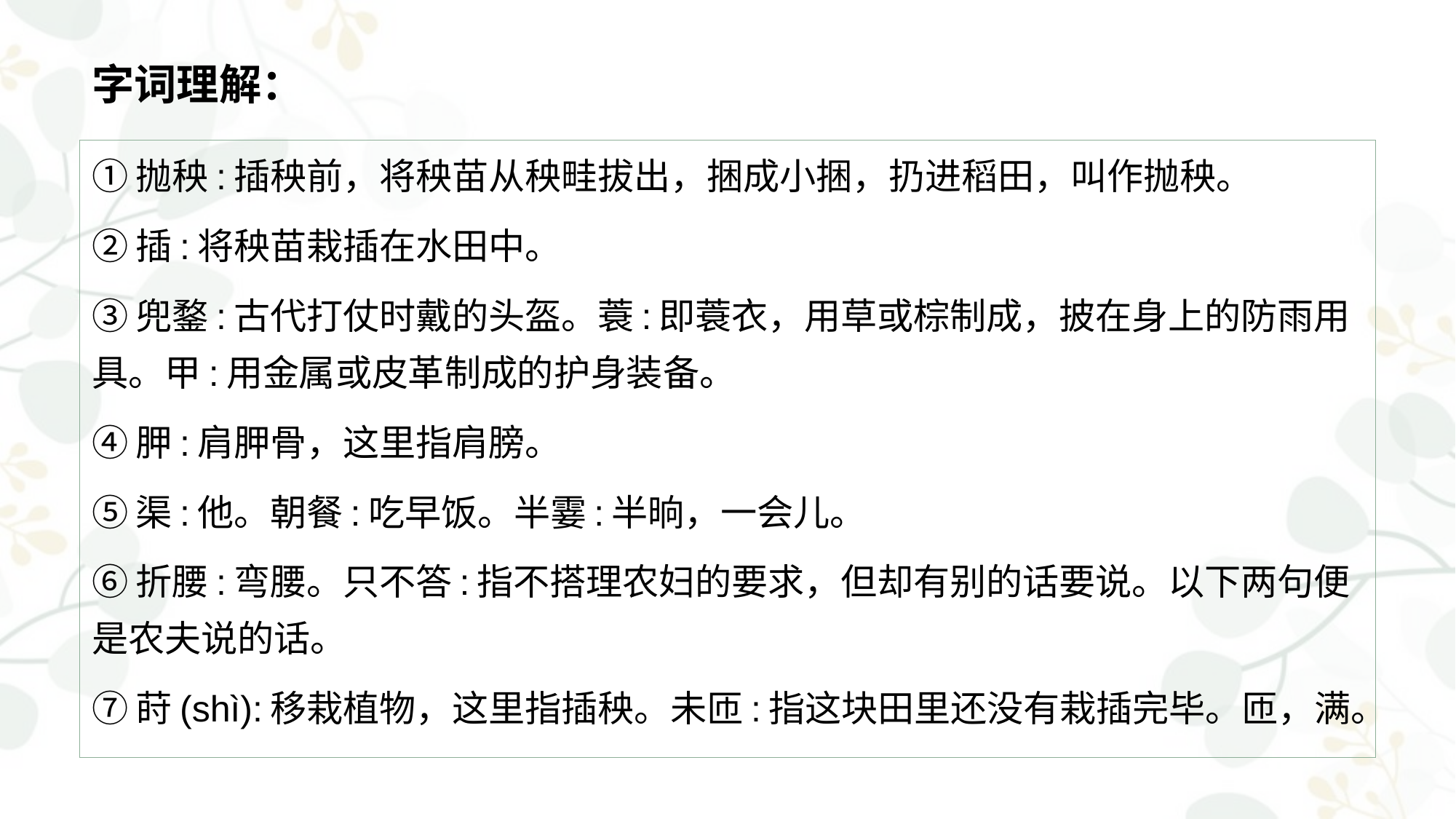

# 字词理解：
①抛秧:插秧前，将秧苗从秧畦拔出，捆成小捆，扔进稻田，叫作抛秧。
②插:将秧苗栽插在水田中。
③兜鍪:古代打仗时戴的头盔。蓑:即蓑衣，用草或棕制成，披在身上的防雨用具。甲:用金属或皮革制成的护身装备。
④胛:肩胛骨，这里指肩膀。
⑤渠:他。朝餐:吃早饭。半霎:半晌，一会儿。
⑥折腰:弯腰。只不答:指不搭理农妇的要求，但却有别的话要说。以下两句便是农夫说的话。
⑦莳(shì):移栽植物，这里指插秧。未匝:指这块田里还没有栽插完毕。匝，满。